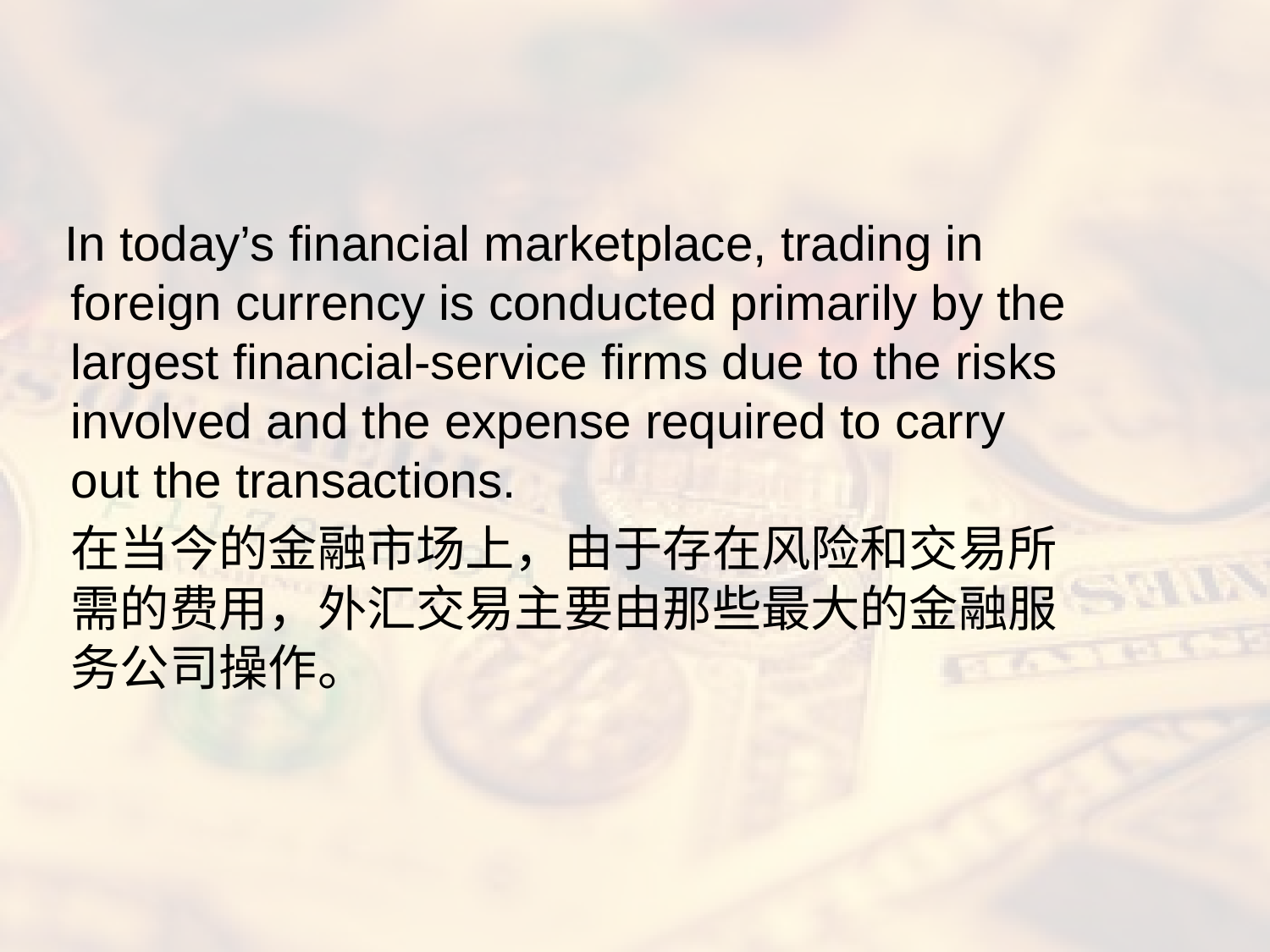

#

   In today’s financial marketplace, trading in foreign currency is conducted primarily by the largest financial-service firms due to the risks involved and the expense required to carry out the transactions.
	在当今的金融市场上，由于存在风险和交易所需的费用，外汇交易主要由那些最大的金融服务公司操作。